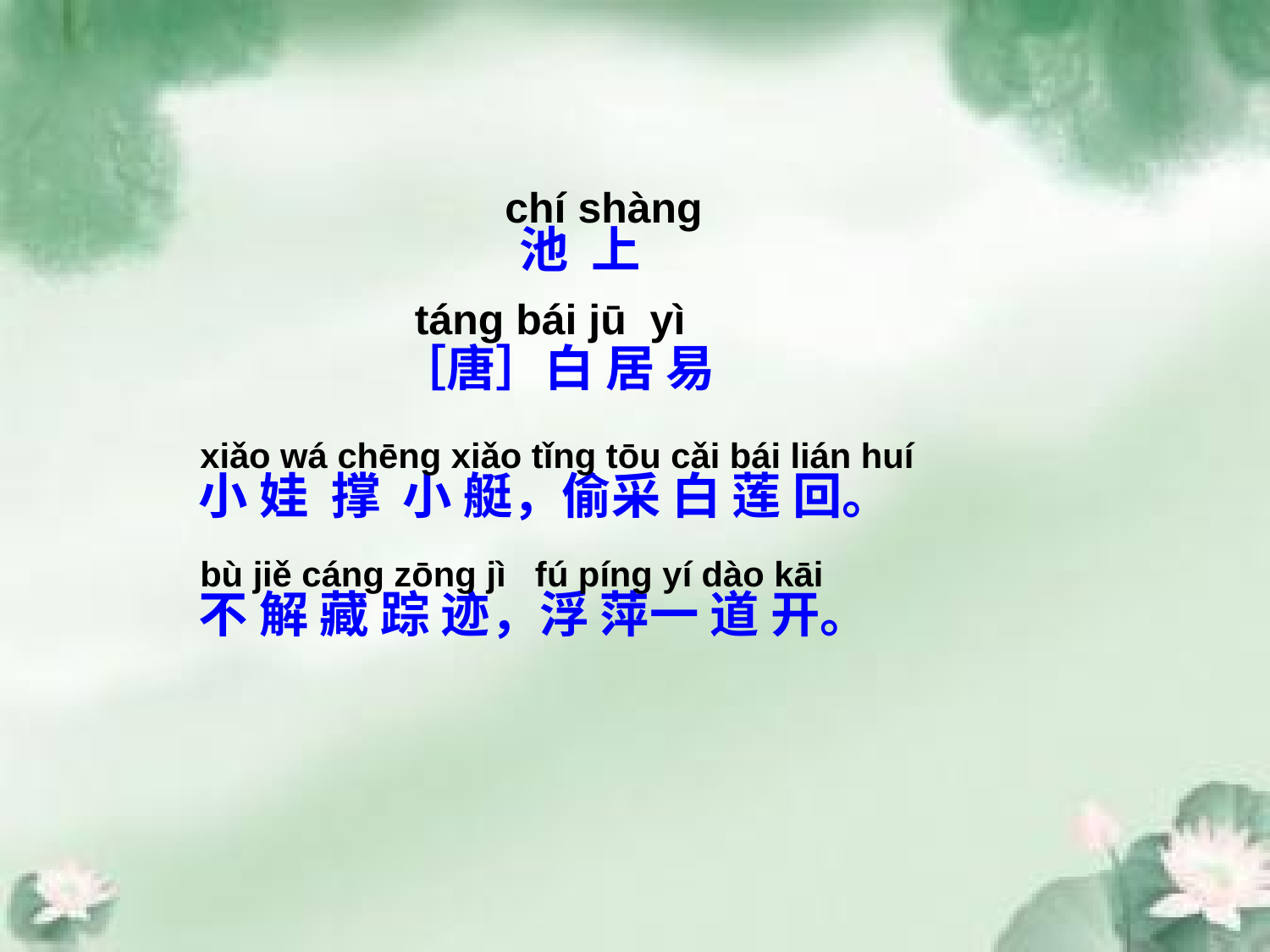

chí shànɡ
  tánɡ bái jū  yì
池  上
［唐］白 居 易
xiǎo wá chēnɡ xiǎo tǐnɡ tōu cǎi bái lián huí
bù jiě cánɡ zōnɡ jì   fú pínɡ yí dào kāi
小 娃  撑  小 艇，偷采 白 莲 回。
不 解 藏 踪 迹，浮 萍一 道 开。